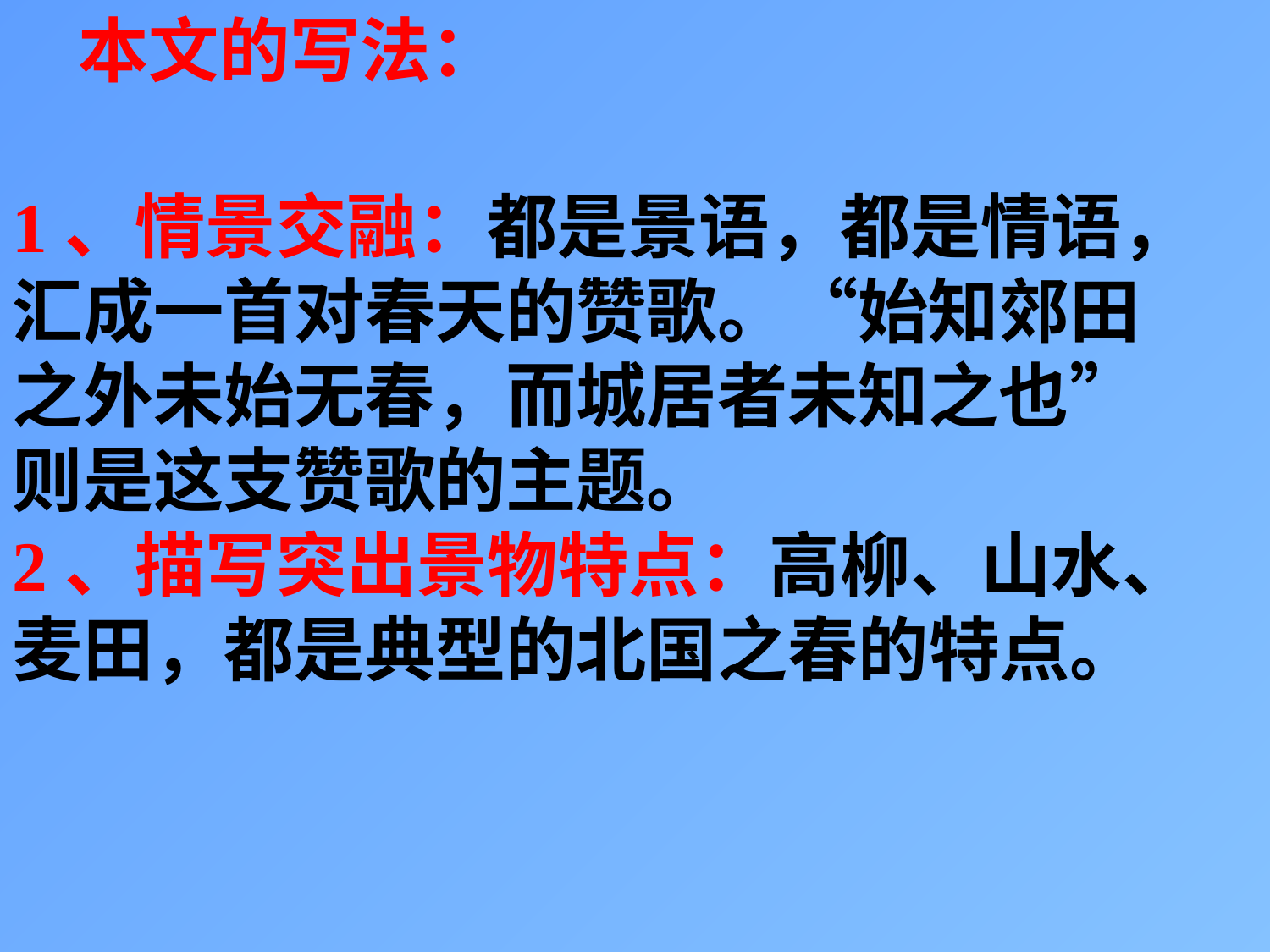

本文的写法：
1、情景交融：都是景语，都是情语，汇成一首对春天的赞歌。“始知郊田之外未始无春，而城居者未知之也”则是这支赞歌的主题。
2、描写突出景物特点：高柳、山水、麦田，都是典型的北国之春的特点。